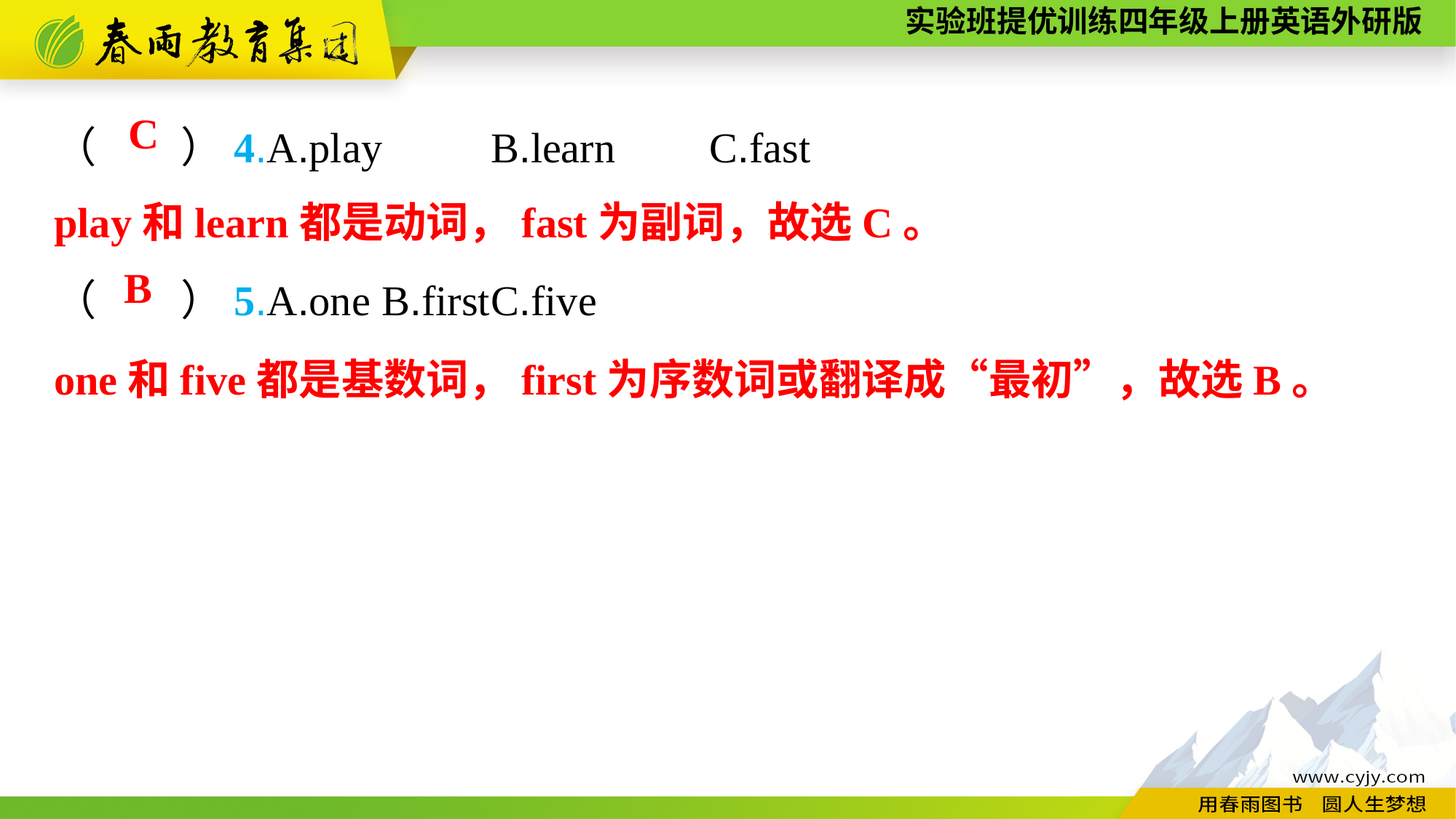

（　　）4.A.play	B.learn	C.fast

（　　）5.A.one	B.first	C.five
C
play和learn都是动词，fast为副词，故选C。
B
one和five都是基数词，first为序数词或翻译成“最初”，故选B。